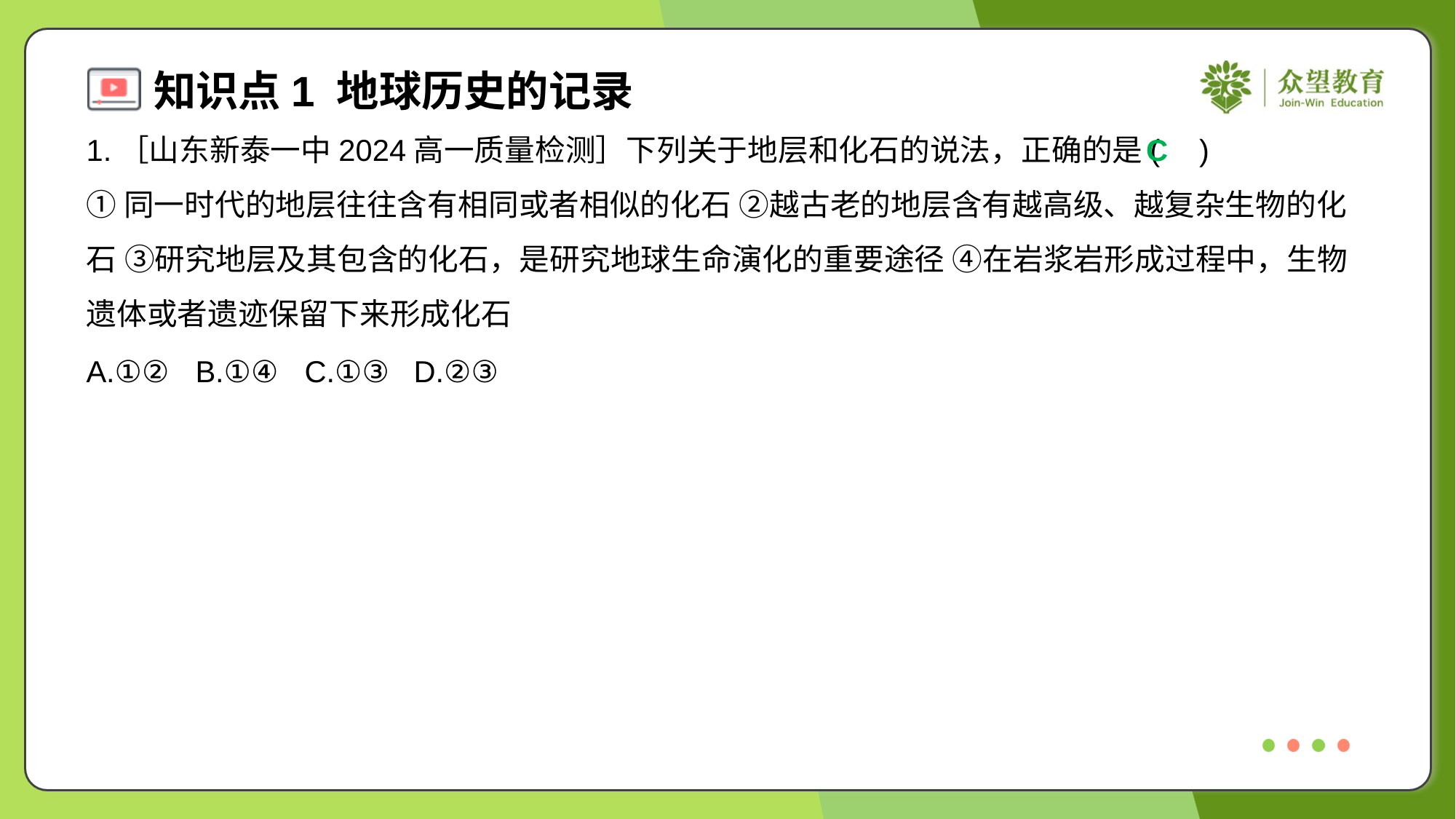

1.［山东新泰一中2024高一质量检测］下列关于地层和化石的说法，正确的是(     )
C
①同一时代的地层往往含有相同或者相似的化石 ②越古老的地层含有越高级、越复杂生物的化
石 ③研究地层及其包含的化石，是研究地球生命演化的重要途径 ④在岩浆岩形成过程中，生物
遗体或者遗迹保留下来形成化石
A.①②	B.①④	C.①③	D.②③